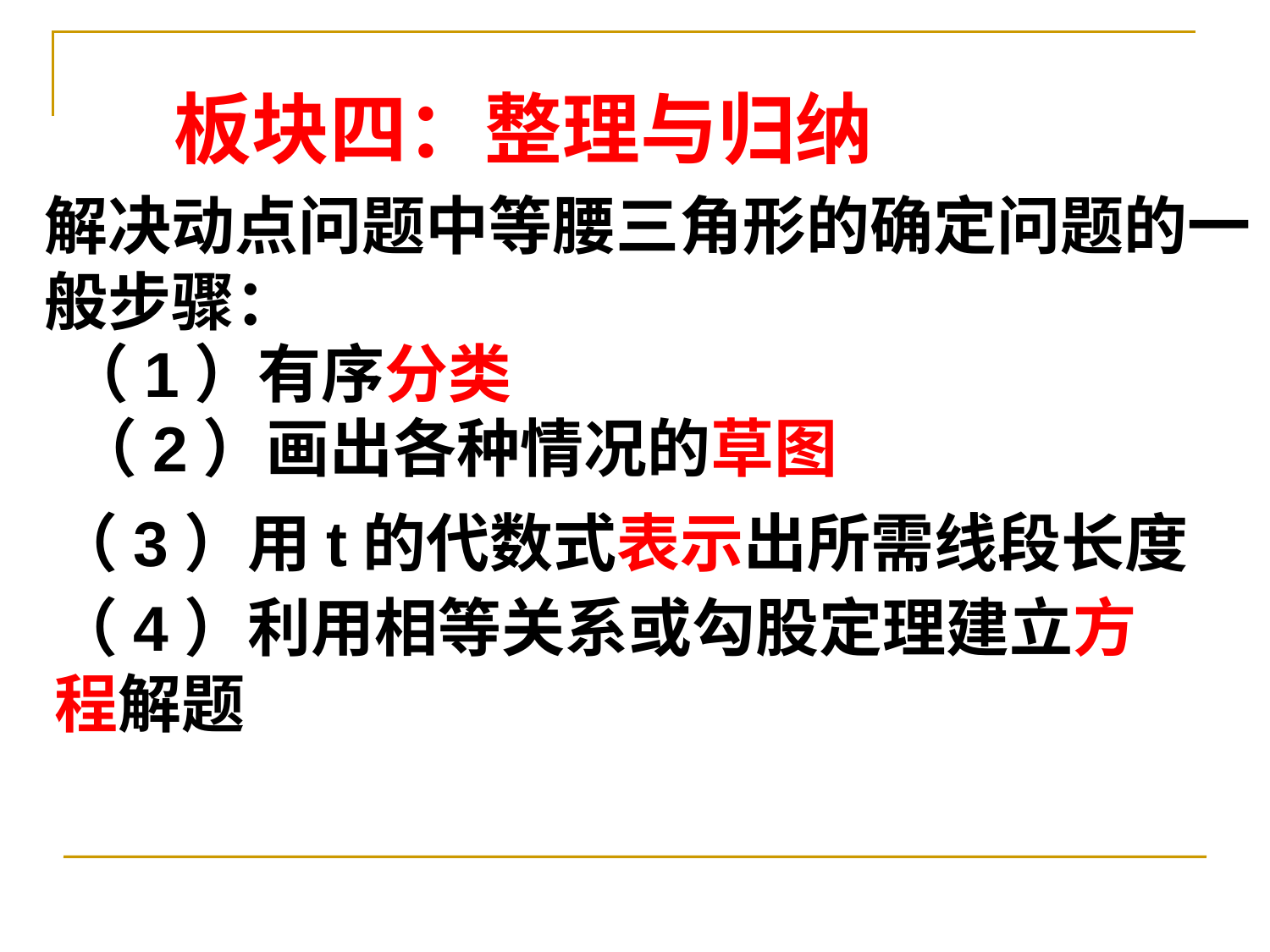

板块四：整理与归纳
解决动点问题中等腰三角形的确定问题的一般步骤：

（1）有序分类
 （2）画出各种情况的草图
（3）用t的代数式表示出所需线段长度
（4）利用相等关系或勾股定理建立方程解题